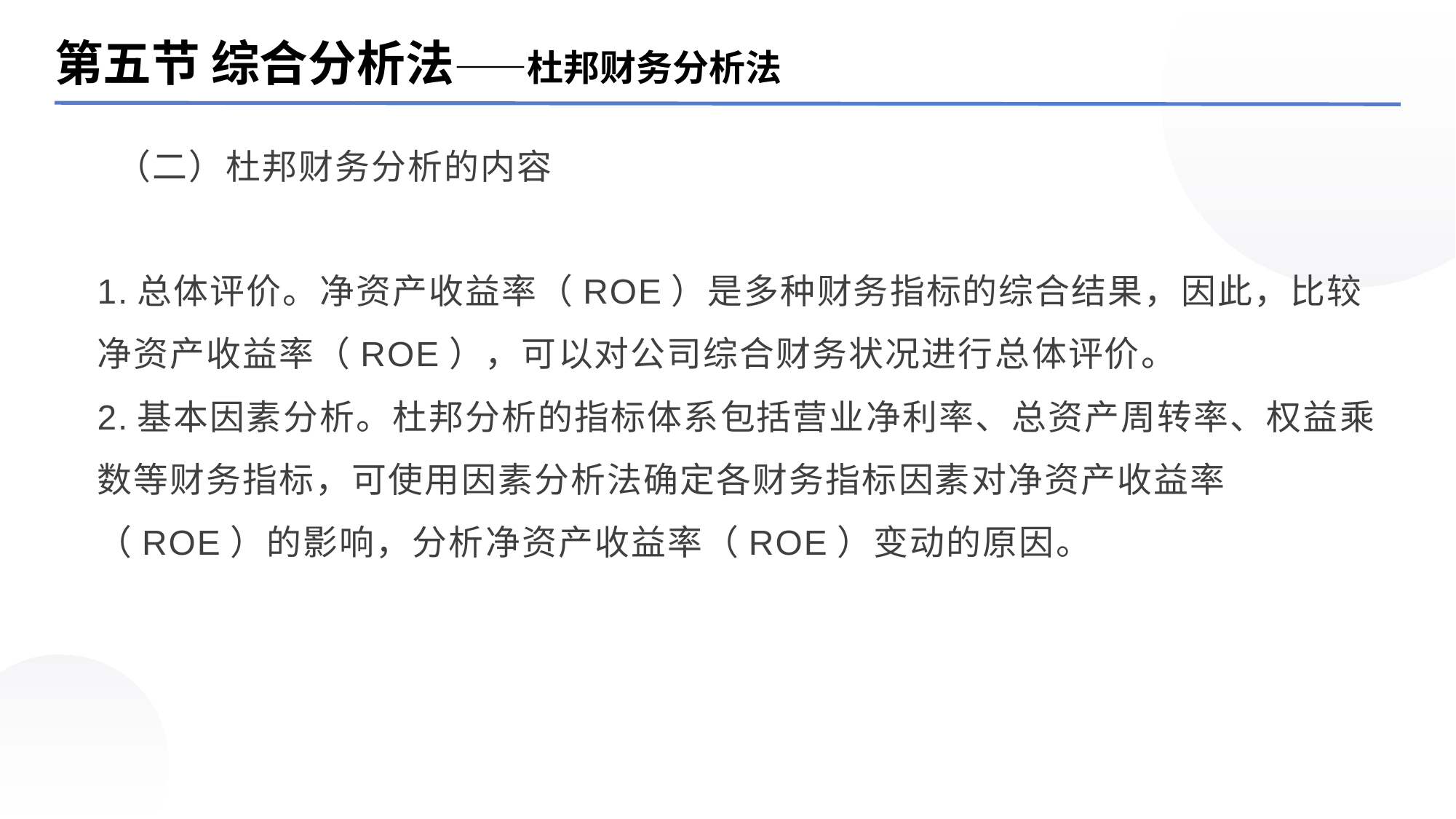

第五节 综合分析法——杜邦财务分析法
（二）杜邦财务分析的内容
1.总体评价。净资产收益率（ROE）是多种财务指标的综合结果，因此，比较净资产收益率（ROE），可以对公司综合财务状况进行总体评价。
2.基本因素分析。杜邦分析的指标体系包括营业净利率、总资产周转率、权益乘数等财务指标，可使用因素分析法确定各财务指标因素对净资产收益率（ROE）的影响，分析净资产收益率（ROE）变动的原因。

113